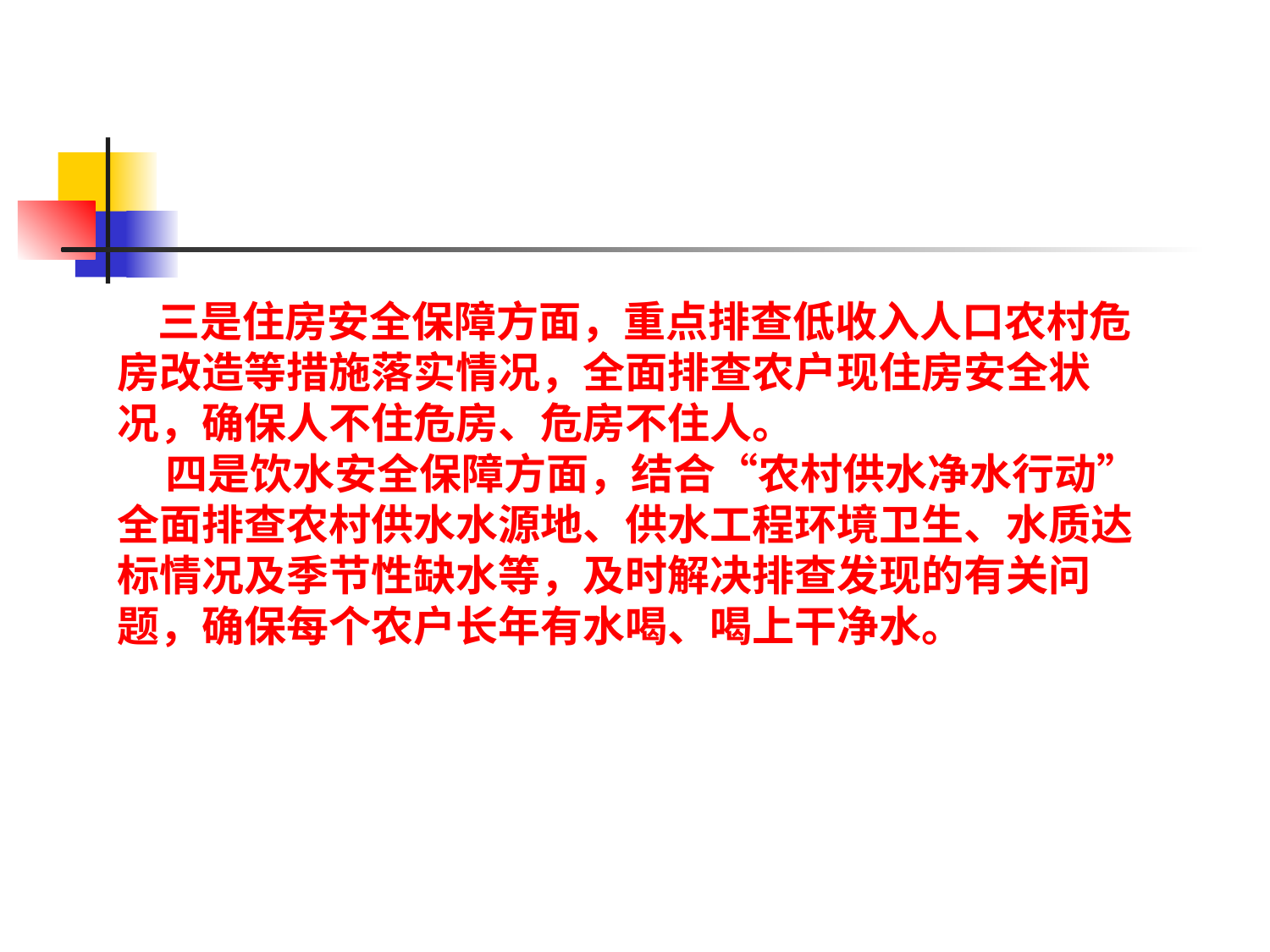

三是住房安全保障方面，重点排查低收入人口农村危房改造等措施落实情况，全面排查农户现住房安全状况，确保人不住危房、危房不住人。
    四是饮水安全保障方面，结合“农村供水净水行动”全面排查农村供水水源地、供水工程环境卫生、水质达标情况及季节性缺水等，及时解决排查发现的有关问题，确保每个农户长年有水喝、喝上干净水。